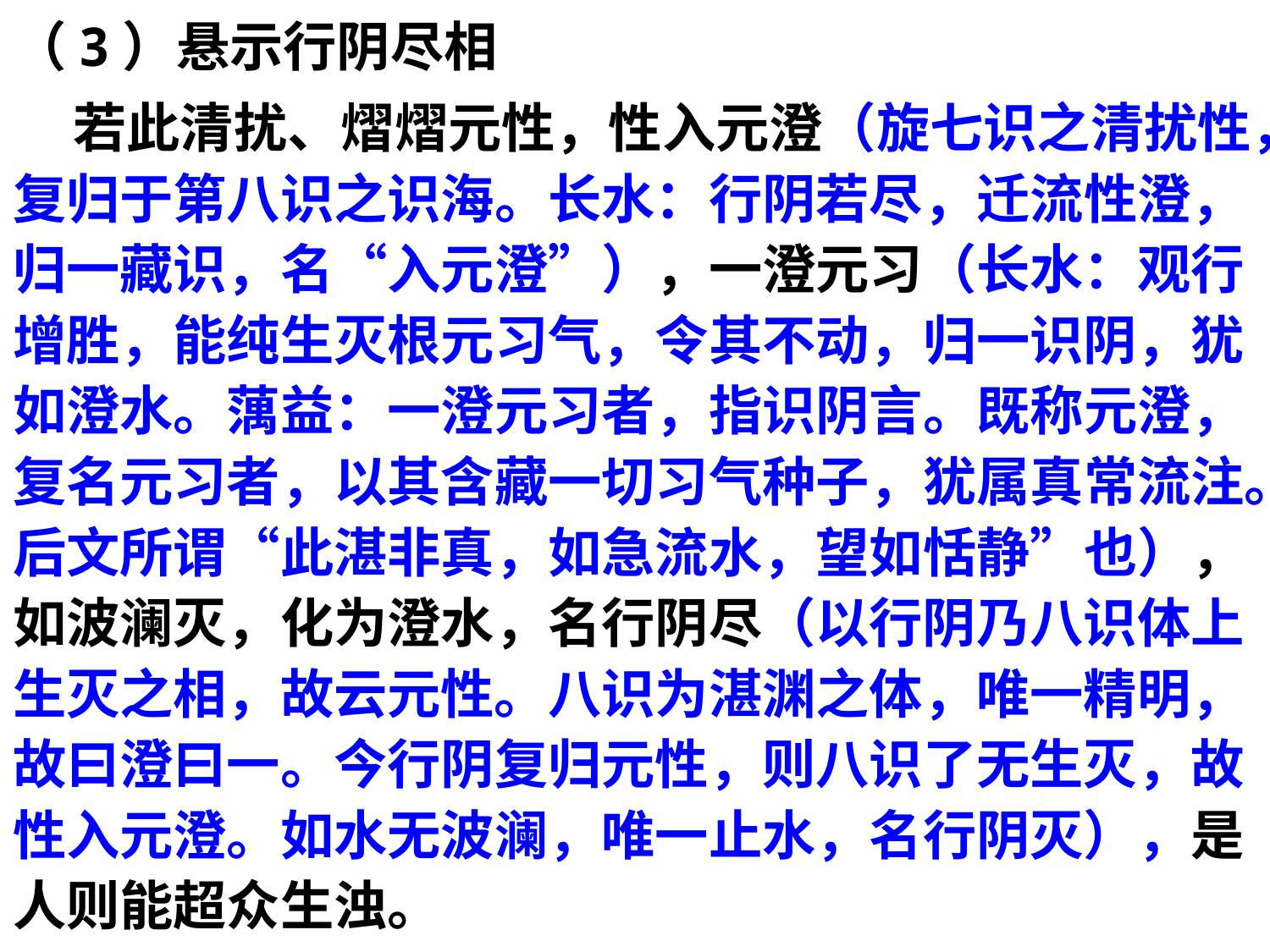

（3）悬示行阴尽相
    若此清扰、熠熠元性，性入元澄（旋七识之清扰性，复归于第八识之识海。长水：行阴若尽，迁流性澄，归一藏识，名“入元澄”），一澄元习（长水：观行增胜，能纯生灭根元习气，令其不动，归一识阴，犹如澄水。蕅益：一澄元习者，指识阴言。既称元澄，复名元习者，以其含藏一切习气种子，犹属真常流注。后文所谓“此湛非真，如急流水，望如恬静”也），如波澜灭，化为澄水，名行阴尽（以行阴乃八识体上生灭之相，故云元性。八识为湛渊之体，唯一精明，故曰澄曰一。今行阴复归元性，则八识了无生灭，故性入元澄。如水无波澜，唯一止水，名行阴灭），是人则能超众生浊。